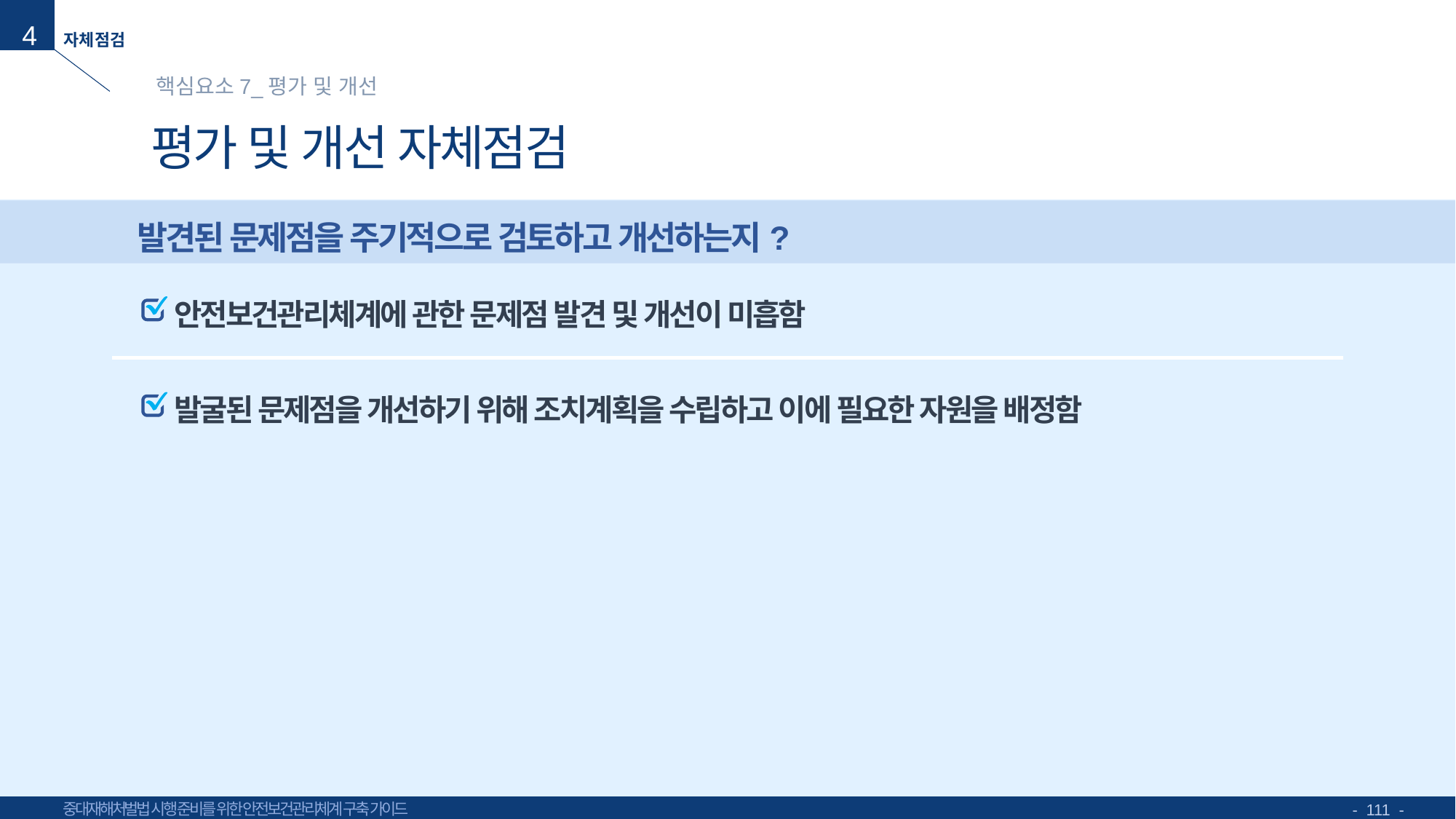

4
핵심요소7_평가 및 개선
# 평가 및 개선 자체점검

발견된 문제점을 주기적으로 검토하고 개선하는지?
안전보건관리체계에 관한 문제점 발견 및 개선이 미흡함
발굴된 문제점을 개선하기 위해 조치계획을 수립하고 이에 필요한 자원을 배정함

-  111  -